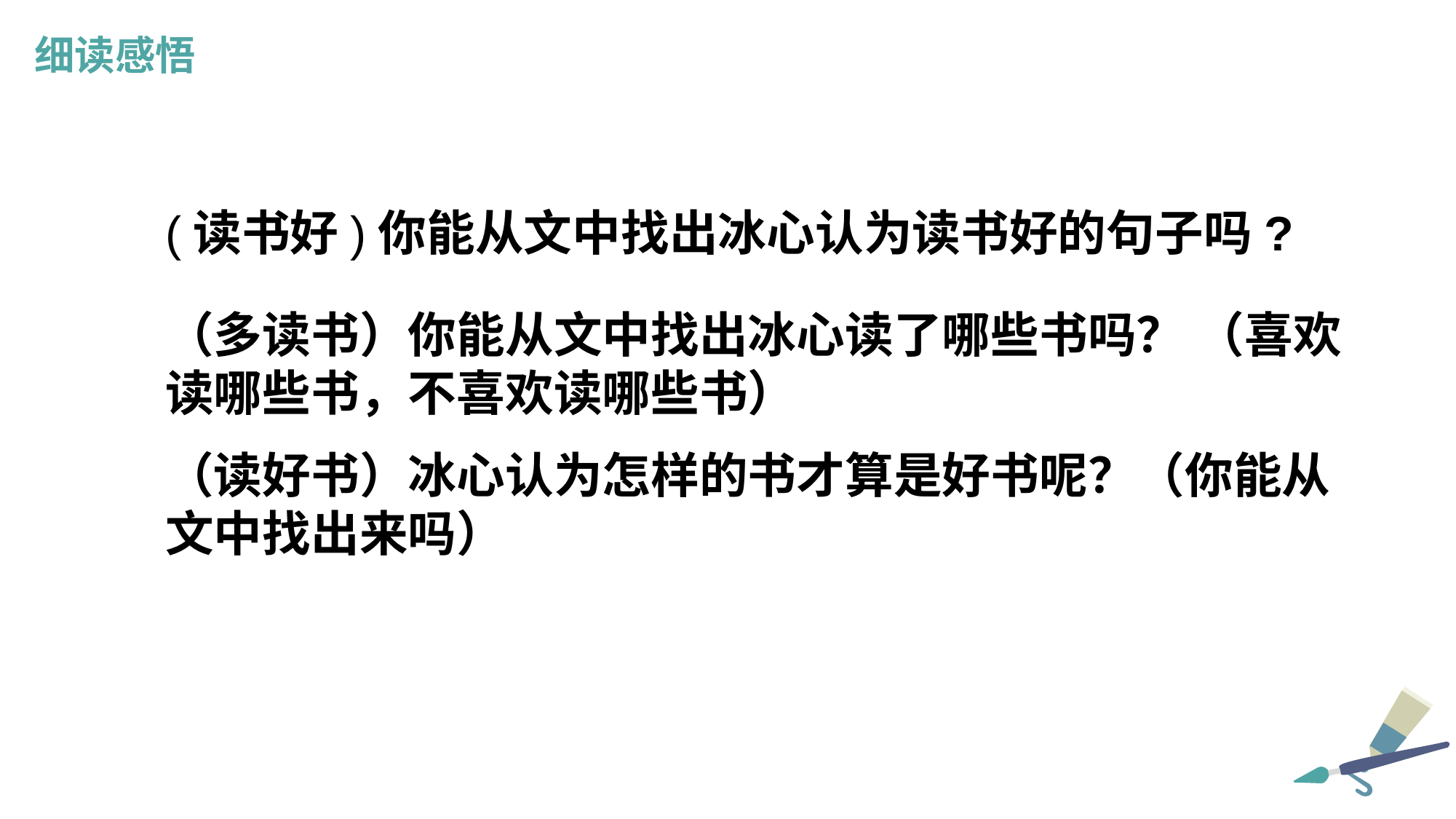

细读感悟

(读书好)你能从文中找出冰心认为读书好的句子吗?
（多读书）你能从文中找出冰心读了哪些书吗？ （喜欢读哪些书，不喜欢读哪些书）
（读好书）冰心认为怎样的书才算是好书呢？（你能从文中找出来吗）